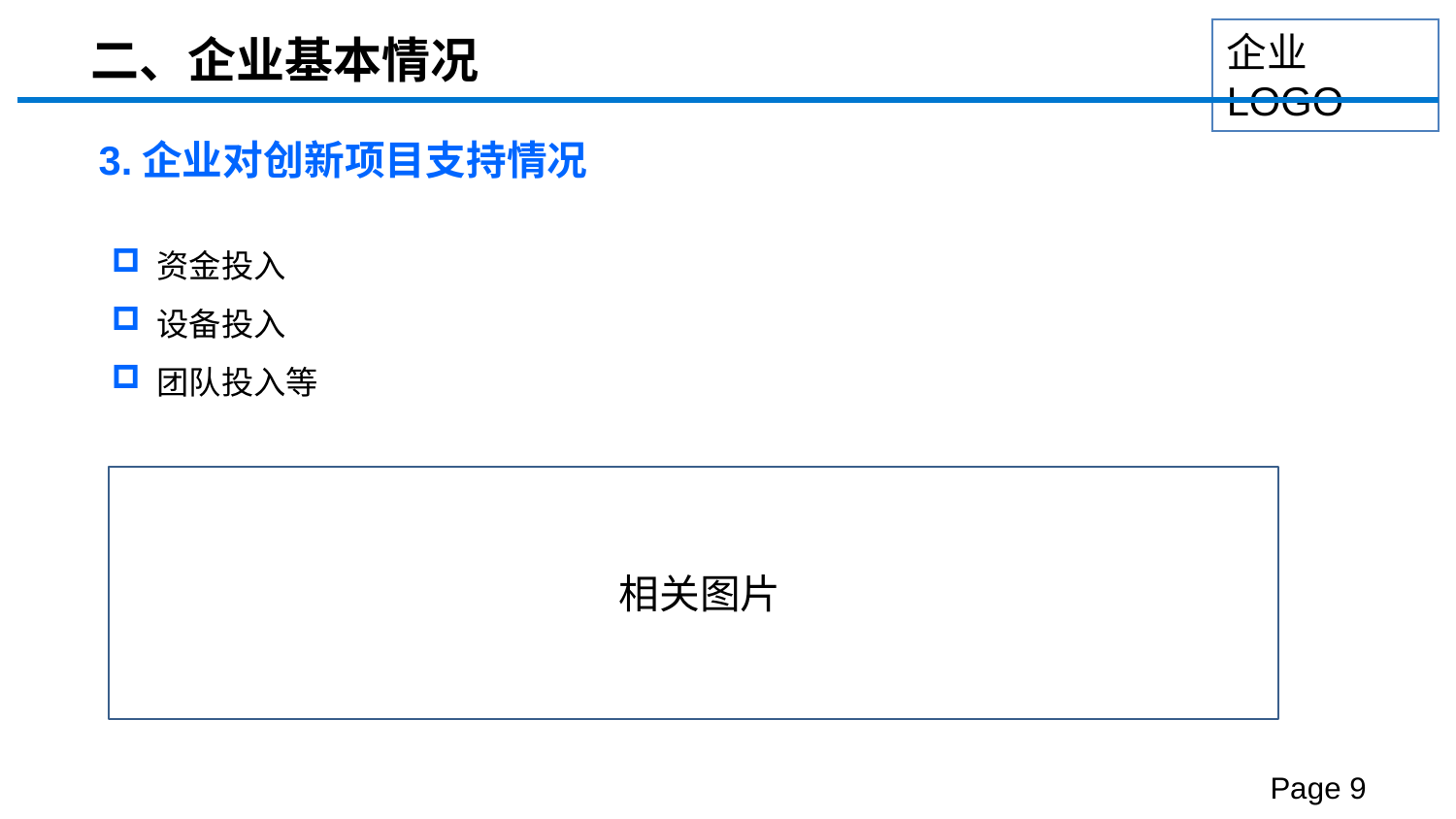

二、企业基本情况
3.企业对创新项目支持情况
资金投入
设备投入
团队投入等

相关图片
Page 9